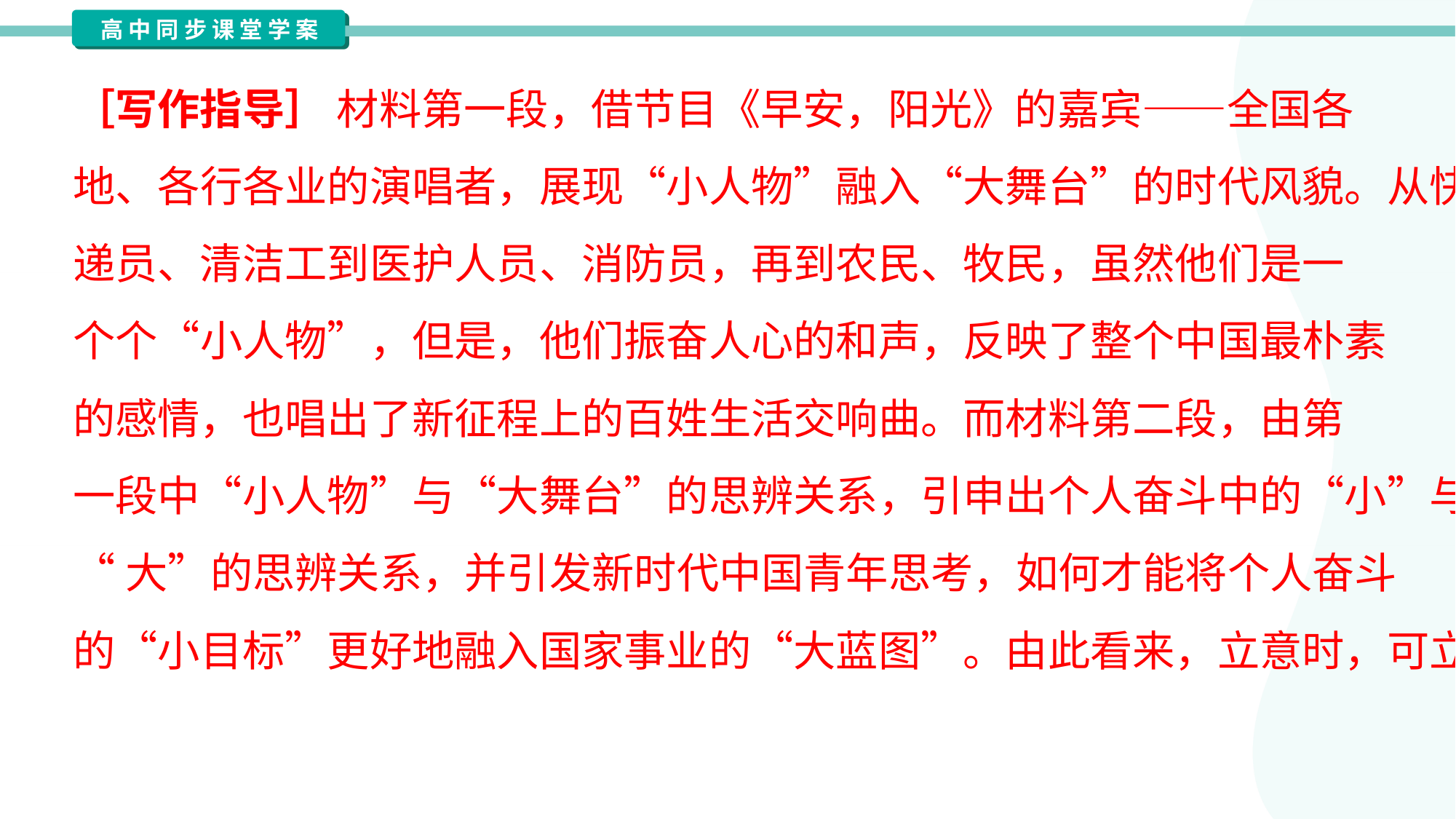

［写作指导］ 材料第一段，借节目《早安，阳光》的嘉宾——全国各
地、各行各业的演唱者，展现“小人物”融入“大舞台”的时代风貌。从快
递员、清洁工到医护人员、消防员，再到农民、牧民，虽然他们是一
个个“小人物”，但是，他们振奋人心的和声，反映了整个中国最朴素
的感情，也唱出了新征程上的百姓生活交响曲。而材料第二段，由第
一段中“小人物”与“大舞台”的思辨关系，引申出个人奋斗中的“小”与
“大”的思辨关系，并引发新时代中国青年思考，如何才能将个人奋斗
的“小目标”更好地融入国家事业的“大蓝图”。由此看来，立意时，可立